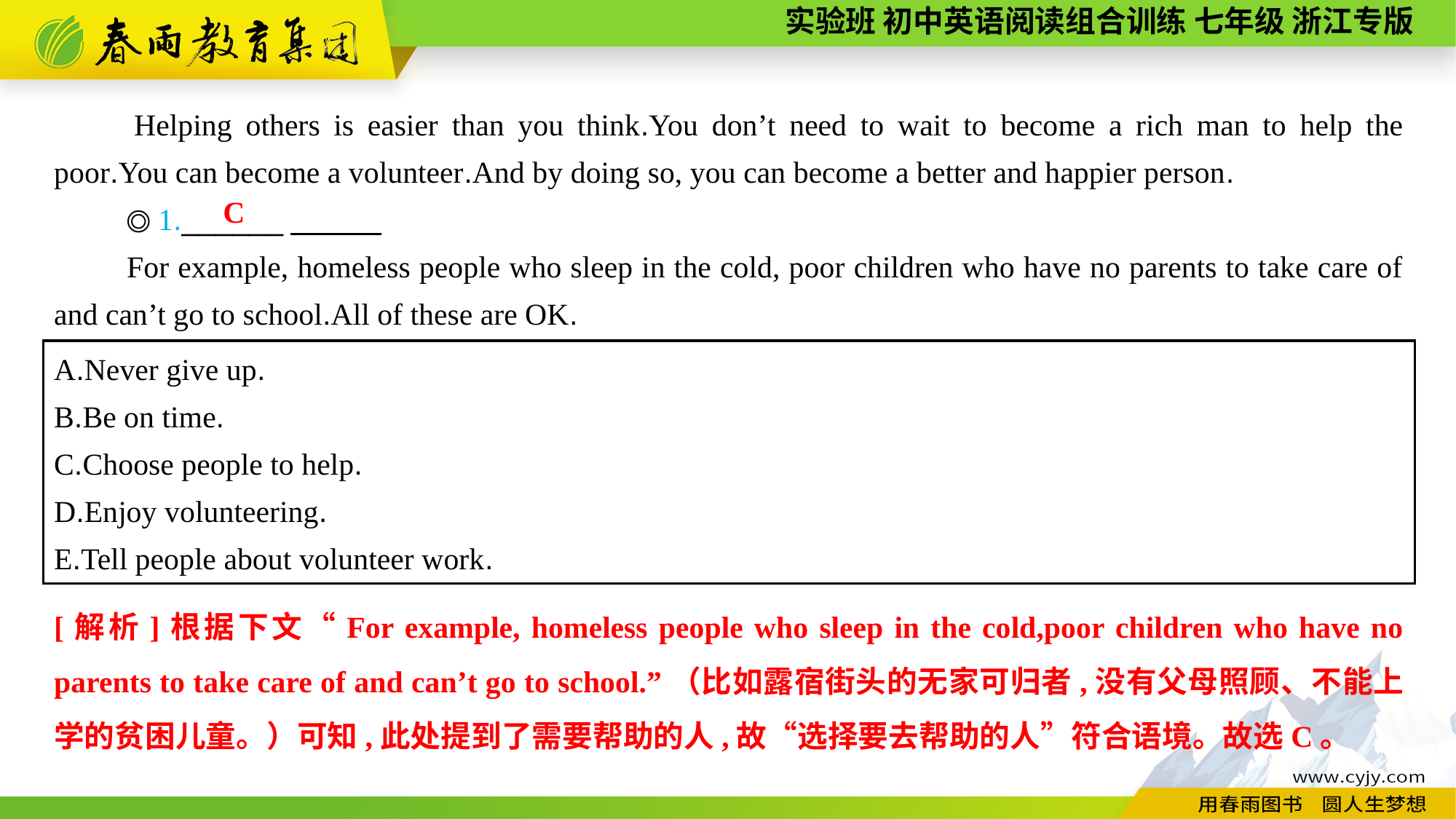

Helping others is easier than you think.You don’t need to wait to become a rich man to help the poor.You can become a volunteer.And by doing so, you can become a better and happier person.
◎ 1.______
For example, homeless people who sleep in the cold, poor children who have no parents to take care of and can’t go to school.All of these are OK.
C
A.Never give up.
B.Be on time.
C.Choose people to help.
D.Enjoy volunteering.
E.Tell people about volunteer work.

[解析]根据下文“For example, homeless people who sleep in the cold,poor children who have no parents to take care of and can’t go to school.”（比如露宿街头的无家可归者,没有父母照顾、不能上学的贫困儿童。）可知,此处提到了需要帮助的人,故“选择要去帮助的人”符合语境。故选C。